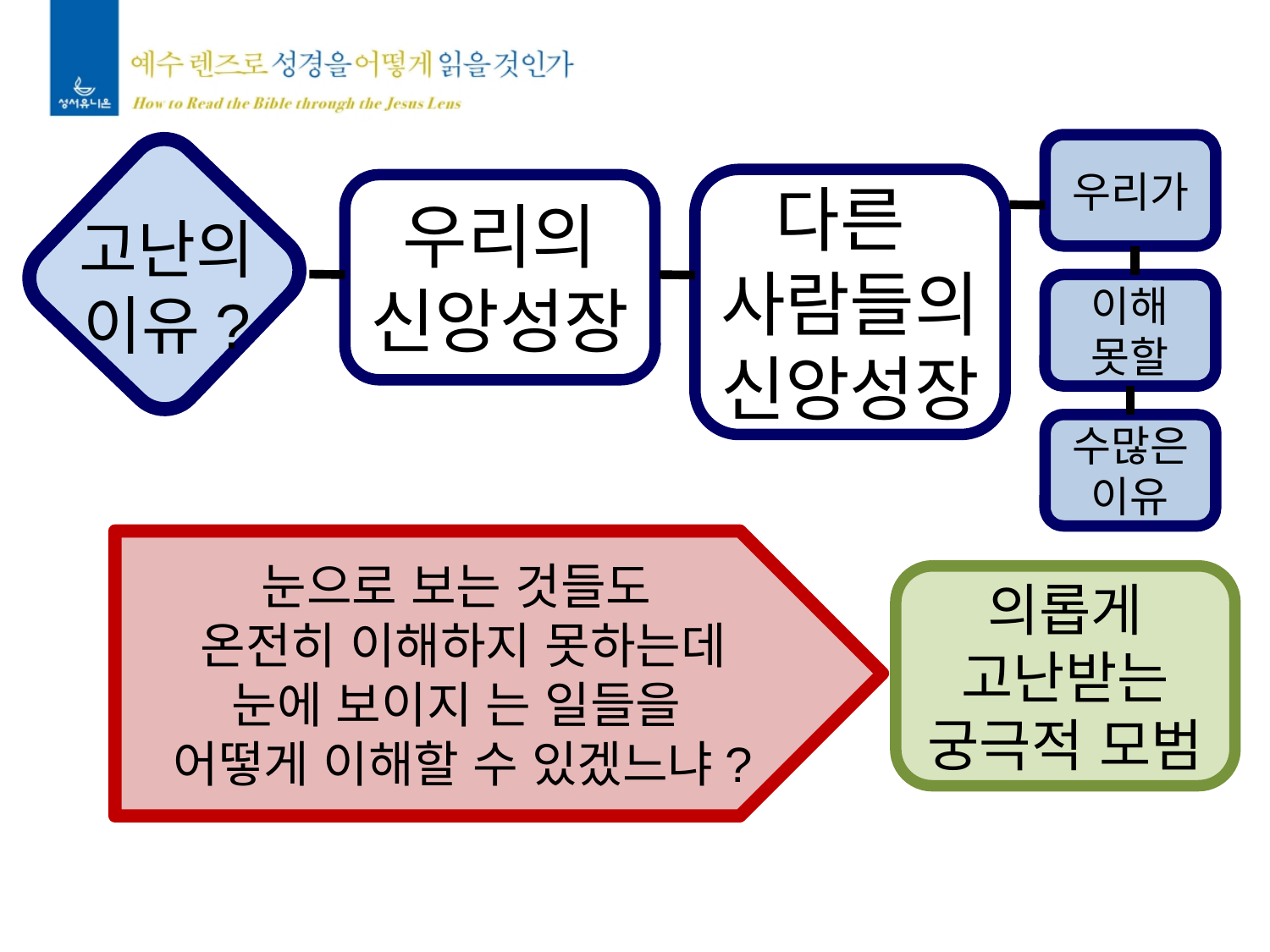

우리가

다른
사람들의
신앙성장
우리의
신앙성장
고난의
이유?
이해
못할
수많은
이유
눈으로 보는 것들도
온전히 이해하지 못하는데
눈에 보이지 는 일들을
어떻게 이해할 수 있겠느냐?
의롭게
고난받는
궁극적 모범